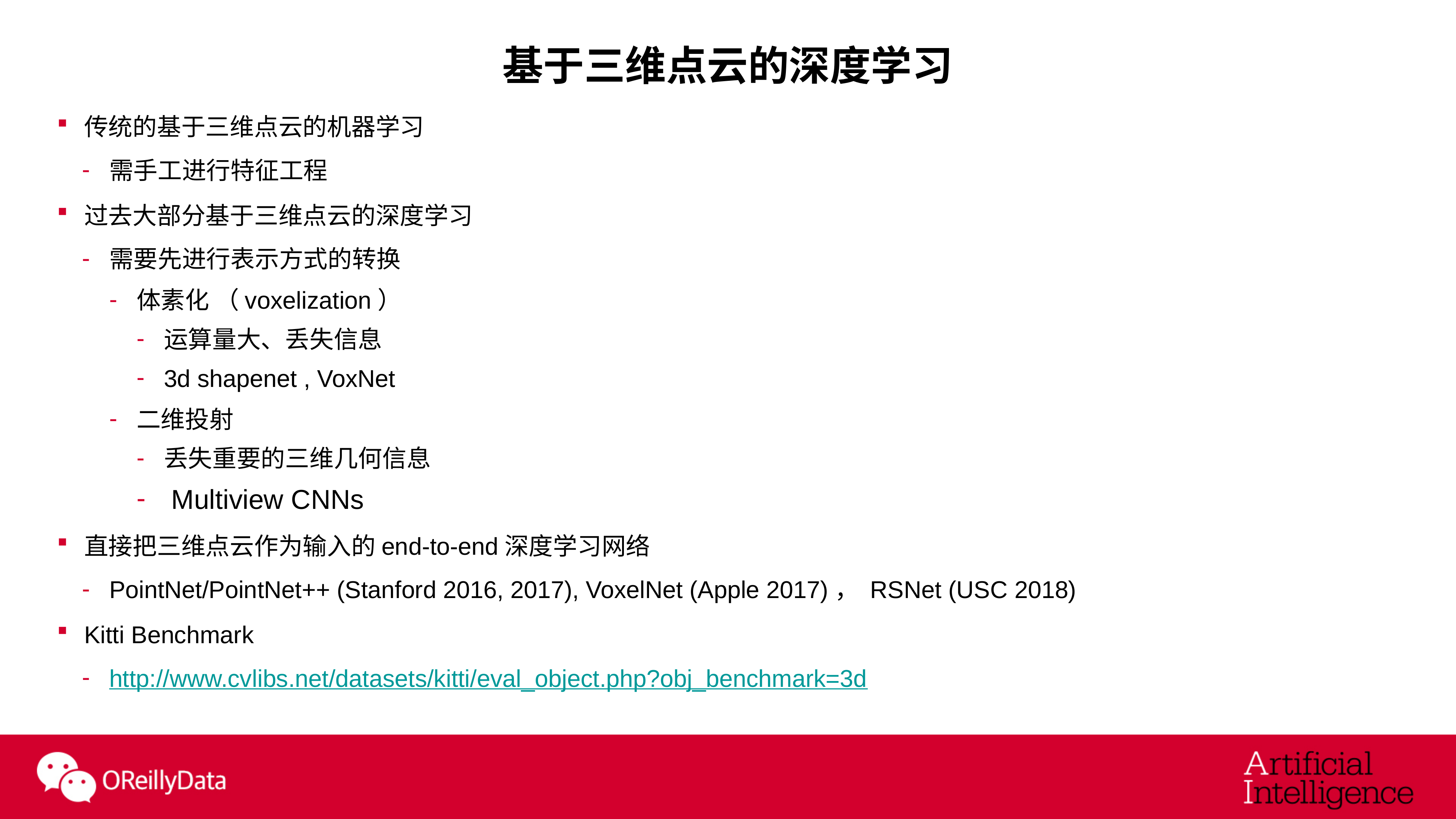

# 基于三维点云的深度学习
传统的基于三维点云的机器学习
需手工进行特征工程
过去大部分基于三维点云的深度学习
需要先进行表示方式的转换
体素化 （voxelization）
运算量大、丢失信息
3d shapenet , VoxNet
二维投射
丢失重要的三维几何信息
 Multiview CNNs
直接把三维点云作为输入的end-to-end深度学习网络
PointNet/PointNet++ (Stanford 2016, 2017), VoxelNet (Apple 2017)， RSNet (USC 2018)
Kitti Benchmark
http://www.cvlibs.net/datasets/kitti/eval_object.php?obj_benchmark=3d